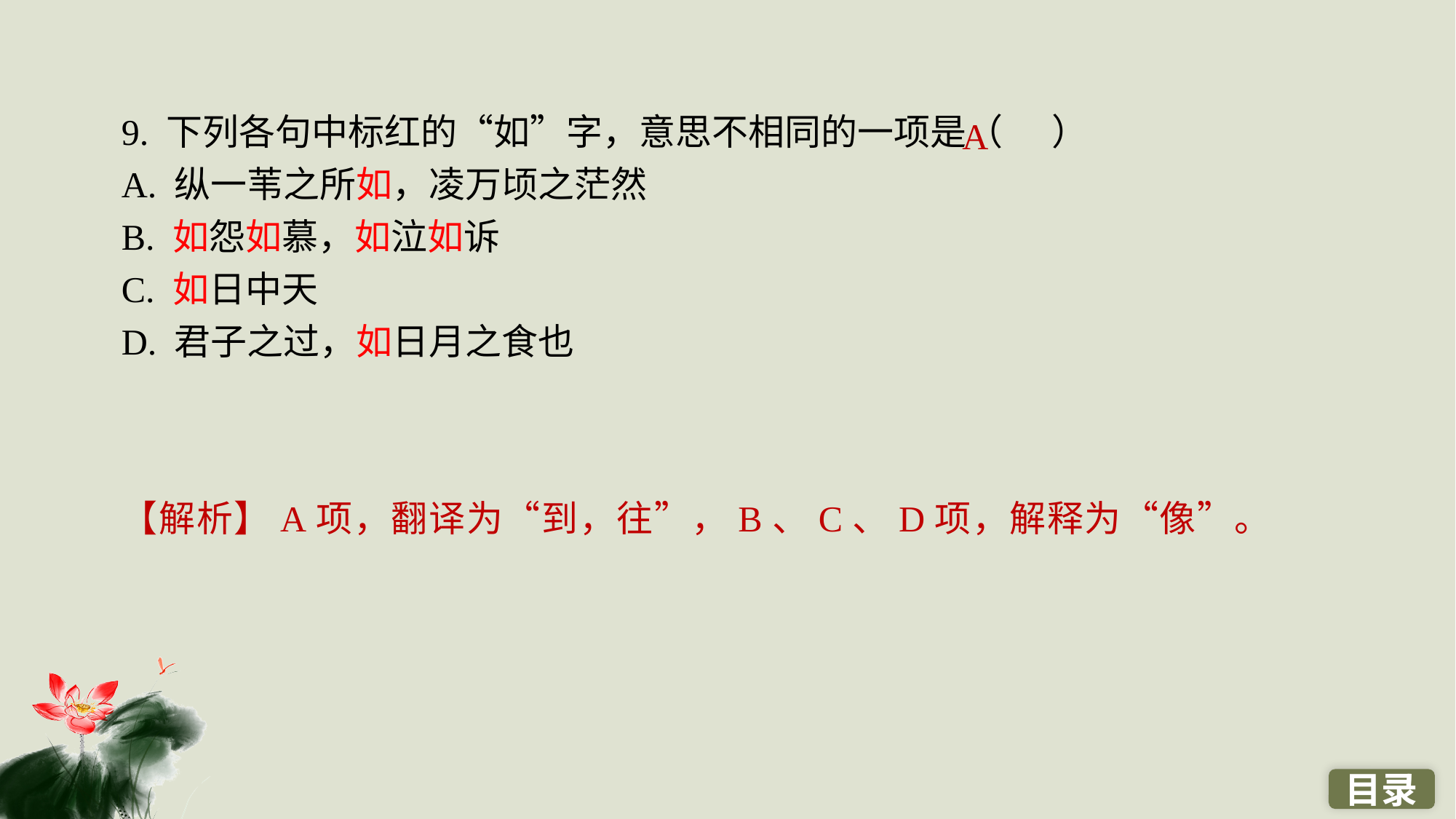

9. 下列各句中标红的“如”字，意思不相同的一项是（      ）
A. 纵一苇之所如，凌万顷之茫然
B. 如怨如慕，如泣如诉
C. 如日中天
D. 君子之过，如日月之食也
A
【解析】A项，翻译为“到，往”，B、C、D项，解释为“像”。